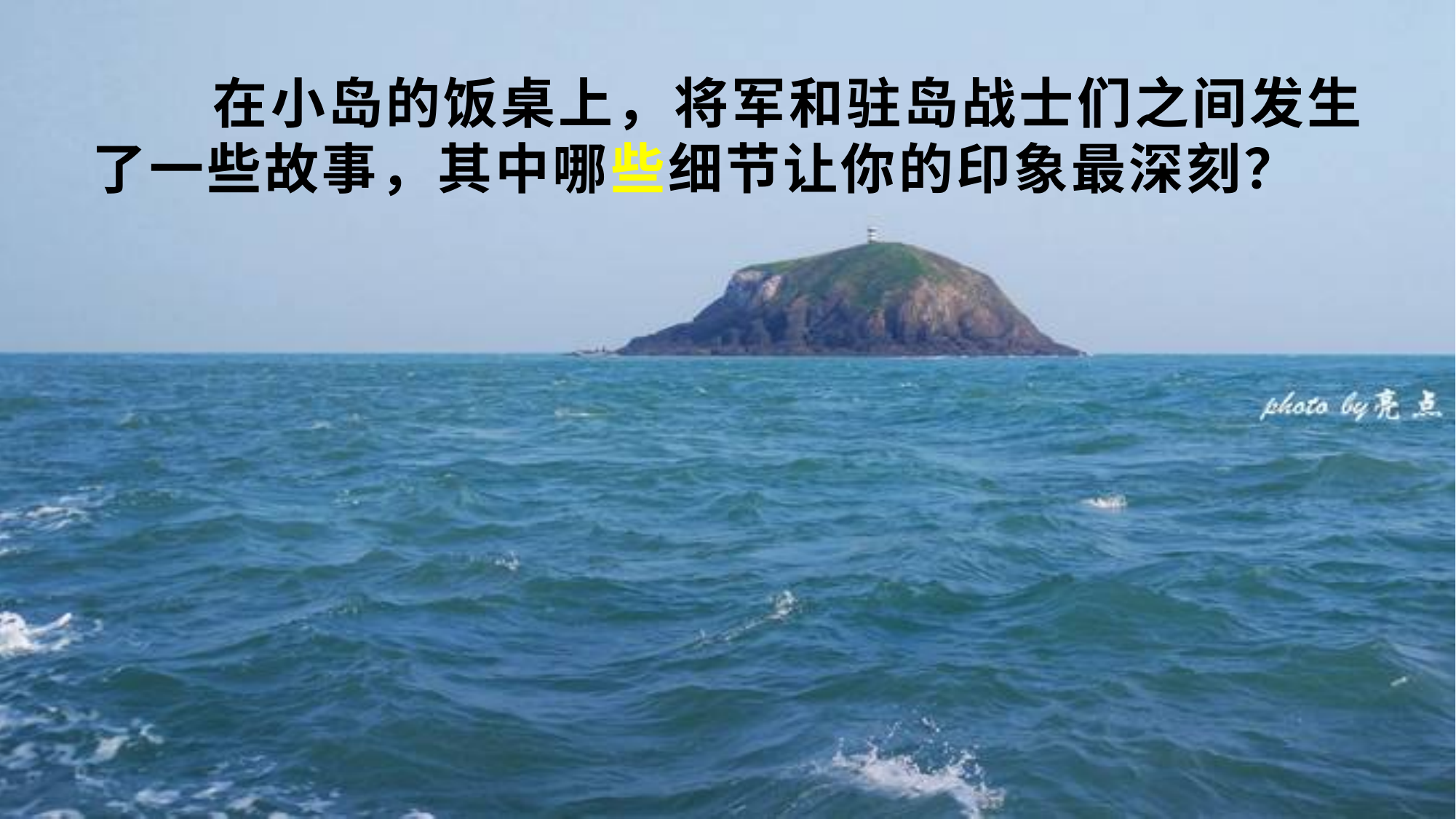

# 在小岛的饭桌上，将军和驻岛战士们之间发生了一些故事，其中哪些细节让你的印象最深刻？